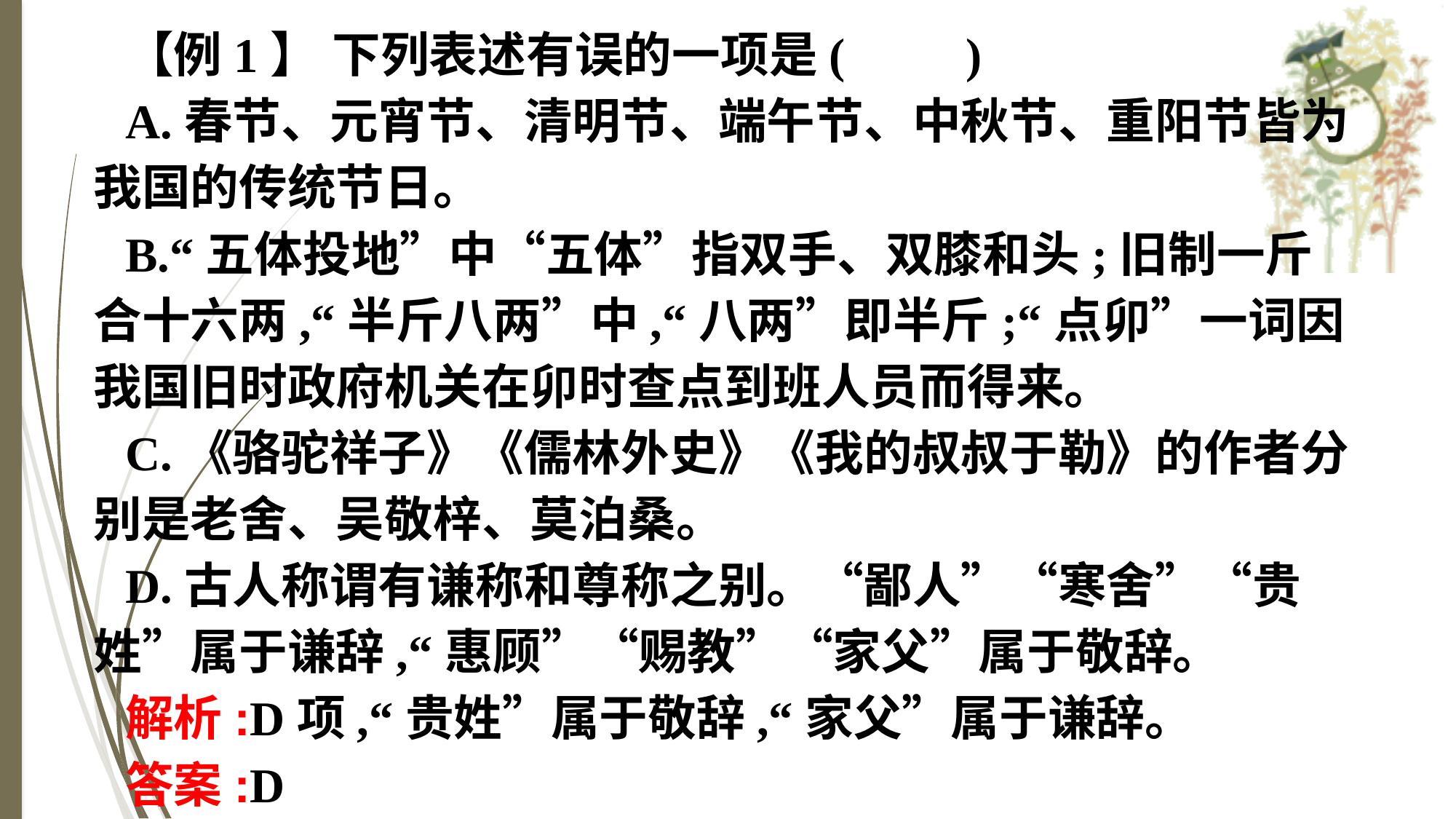

【例1】 下列表述有误的一项是(　　)
A.春节、元宵节、清明节、端午节、中秋节、重阳节皆为我国的传统节日。
B.“五体投地”中“五体”指双手、双膝和头;旧制一斤合十六两,“半斤八两”中,“八两”即半斤;“点卯”一词因我国旧时政府机关在卯时查点到班人员而得来。
C.《骆驼祥子》《儒林外史》《我的叔叔于勒》的作者分别是老舍、吴敬梓、莫泊桑。
D.古人称谓有谦称和尊称之别。“鄙人”“寒舍”“贵姓”属于谦辞,“惠顾”“赐教”“家父”属于敬辞。
解析:D项,“贵姓”属于敬辞,“家父”属于谦辞。
答案:D